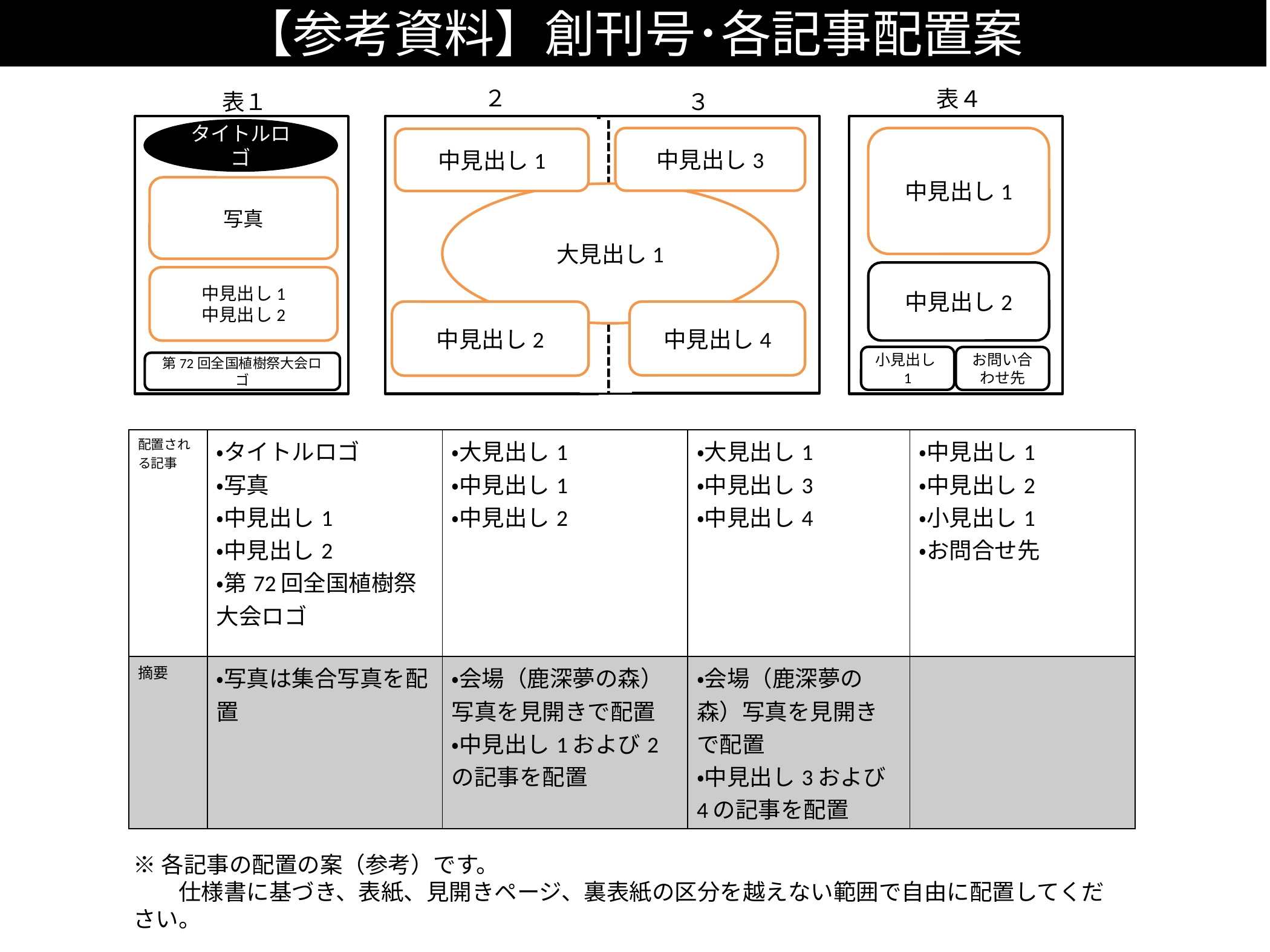

【参考資料】創刊号･各記事配置案
２
表４
３
表１

タイトルロゴ

中見出し3
中見出し1
中見出し1
写真
大見出し1
中見出し2
中見出し1
中見出し2
中見出し2
中見出し4
小見出し1
お問い合わせ先
第72回全国植樹祭大会ロゴ
| 配置される記事 | ・タイトルロゴ ・写真 ・中見出し1 ・中見出し2 ・第72回全国植樹祭大会ロゴ | ・大見出し1 ・中見出し1 ・中見出し2 | ・大見出し1 ・中見出し3 ・中見出し4 | ・中見出し1 ・中見出し2 ・小見出し1 ・お問合せ先 |
| --- | --- | --- | --- | --- |
| 摘要 | ・写真は集合写真を配置 | ・会場（鹿深夢の森）写真を見開きで配置 ・中見出し1および2の記事を配置 | ・会場（鹿深夢の森）写真を見開きで配置 ・中見出し3および4の記事を配置 |  |
※各記事の配置の案（参考）です。
　　仕様書に基づき、表紙、見開きページ、裏表紙の区分を越えない範囲で自由に配置してください。